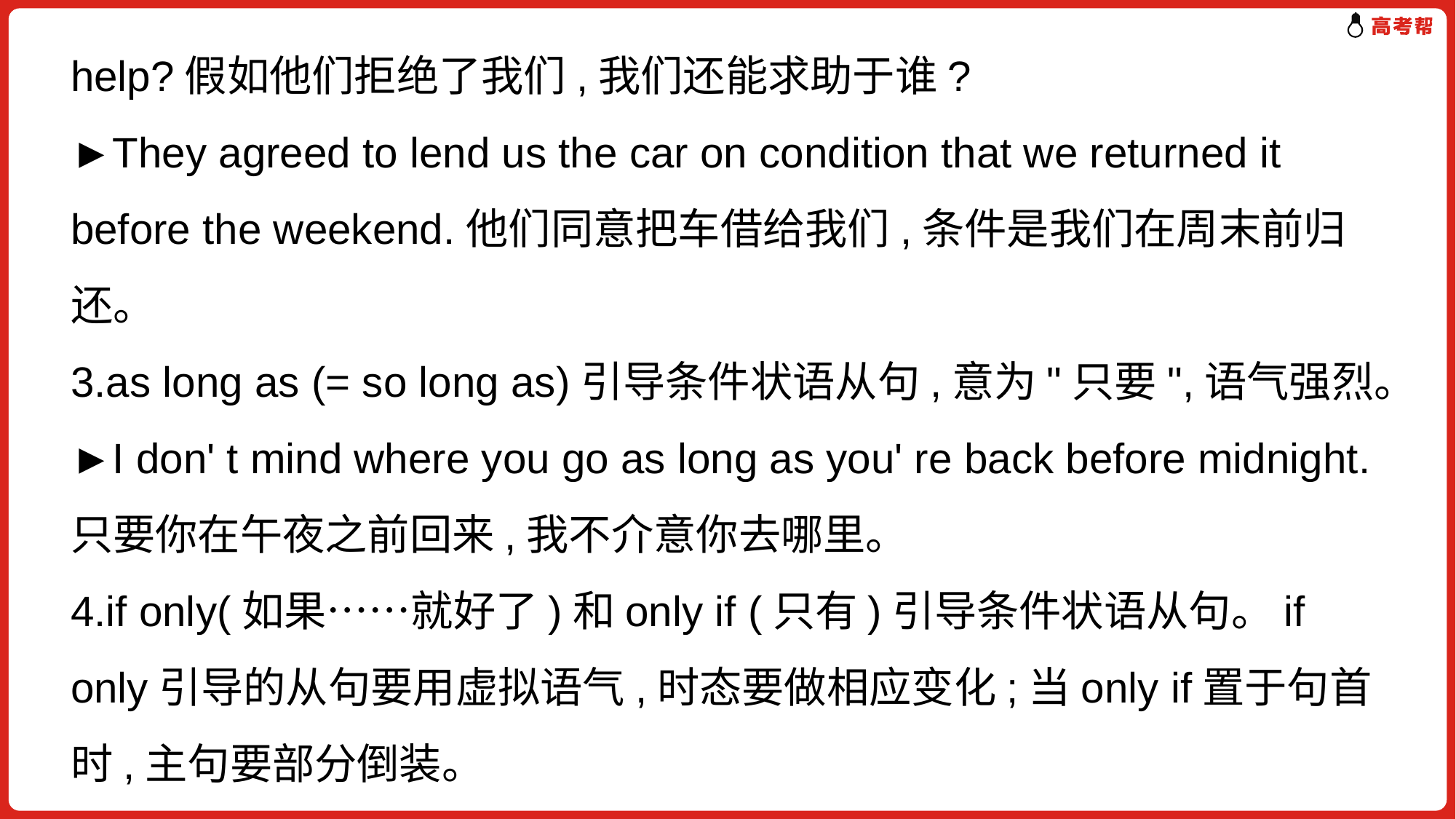

help?假如他们拒绝了我们,我们还能求助于谁?
►They agreed to lend us the car on condition that we returned it before the weekend.他们同意把车借给我们,条件是我们在周末前归还。
3.as long as (= so long as)引导条件状语从句,意为"只要",语气强烈。
►I don' t mind where you go as long as you' re back before midnight.只要你在午夜之前回来,我不介意你去哪里。
4.if only(如果……就好了)和only if (只有)引导条件状语从句。if only引导的从句要用虚拟语气,时态要做相应变化;当only if置于句首时,主句要部分倒装。